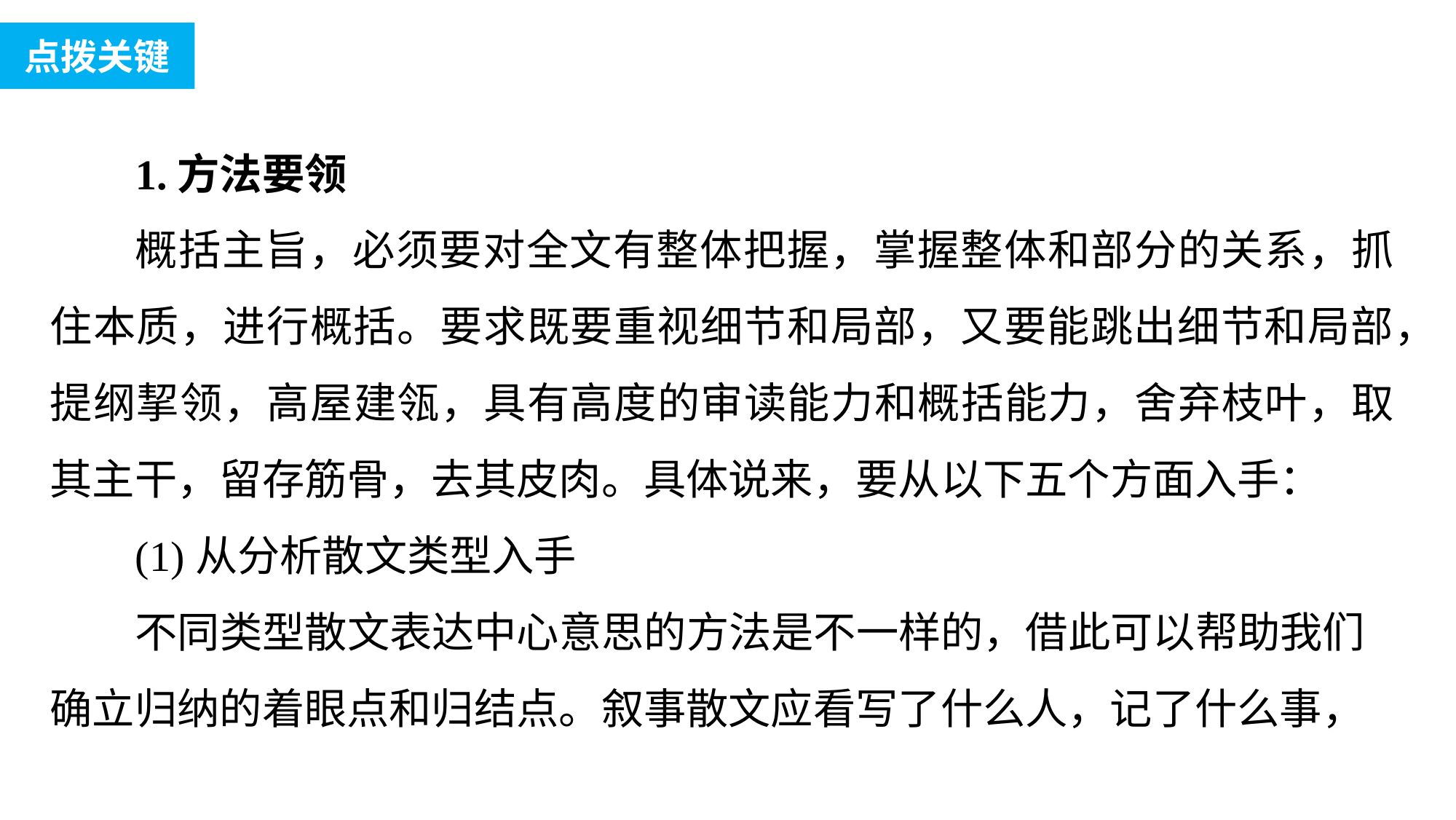

点拨关键
1.方法要领
概括主旨，必须要对全文有整体把握，掌握整体和部分的关系，抓住本质，进行概括。要求既要重视细节和局部，又要能跳出细节和局部，提纲挈领，高屋建瓴，具有高度的审读能力和概括能力，舍弃枝叶，取其主干，留存筋骨，去其皮肉。具体说来，要从以下五个方面入手：
(1)从分析散文类型入手
不同类型散文表达中心意思的方法是不一样的，借此可以帮助我们确立归纳的着眼点和归结点。叙事散文应看写了什么人，记了什么事，